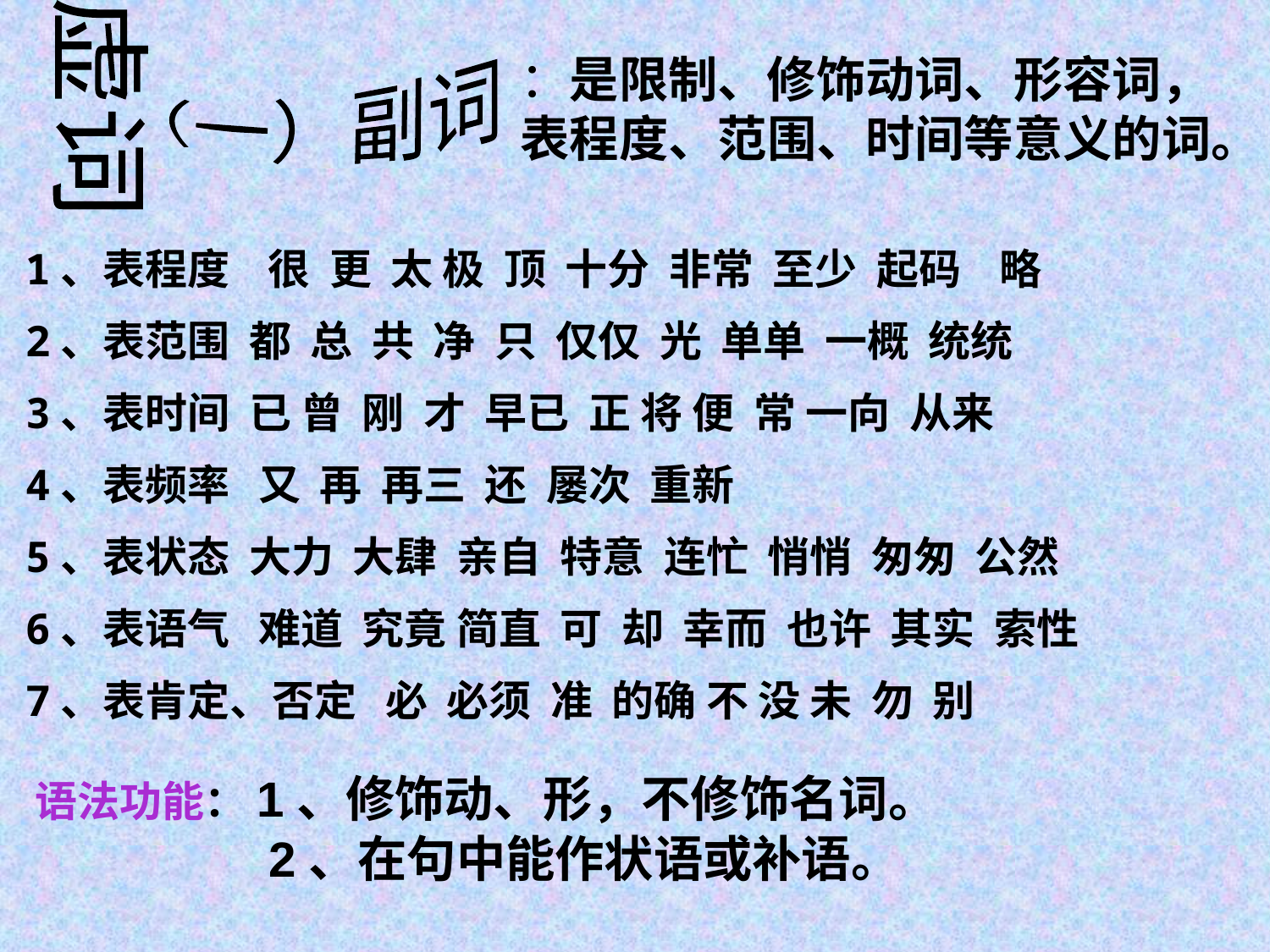

：是限制、修饰动词、形容词，表程度、范围、时间等意义的词。
（一）副词
虚词
1、表程度    很  更  太 极  顶  十分  非常  至少  起码    略
2、表范围  都  总  共  净  只  仅仅  光  单单  一概  统统
3、表时间  已 曾  刚  才  早已  正 将 便  常 一向  从来
4、表频率   又  再  再三  还  屡次  重新
5、表状态  大力  大肆  亲自  特意  连忙  悄悄  匆匆  公然
6、表语气   难道  究竟 简直  可  却  幸而  也许  其实  索性
7、表肯定、否定   必  必须  准  的确 不 没 未  勿  别

语法功能：1、修饰动、形，不修饰名词。
                 2、在句中能作状语或补语。